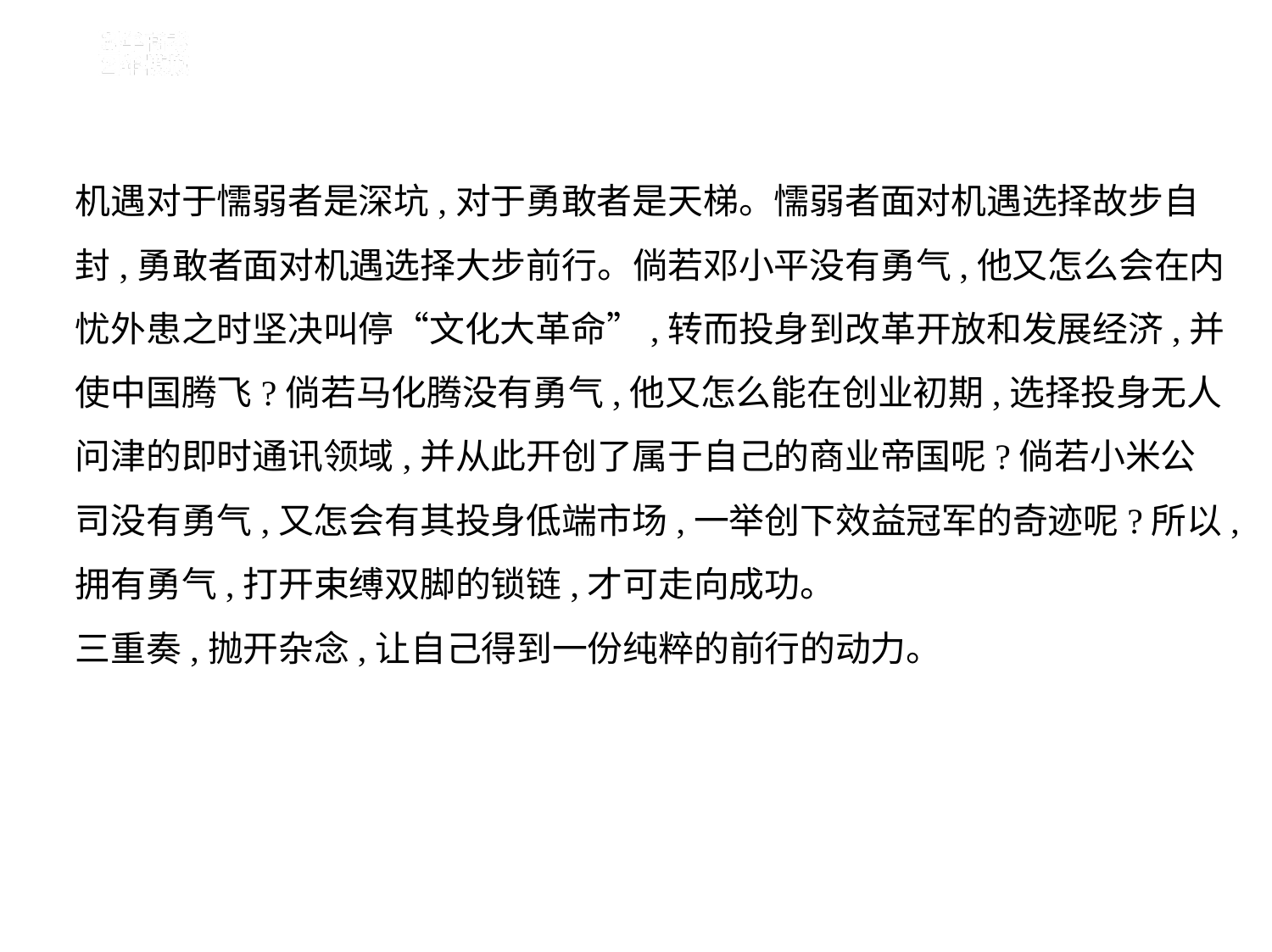

机遇对于懦弱者是深坑,对于勇敢者是天梯。懦弱者面对机遇选择故步自
封,勇敢者面对机遇选择大步前行。倘若邓小平没有勇气,他又怎么会在内
忧外患之时坚决叫停“文化大革命”,转而投身到改革开放和发展经济,并
使中国腾飞?倘若马化腾没有勇气,他又怎么能在创业初期,选择投身无人
问津的即时通讯领域,并从此开创了属于自己的商业帝国呢?倘若小米公
司没有勇气,又怎会有其投身低端市场,一举创下效益冠军的奇迹呢?所以,
拥有勇气,打开束缚双脚的锁链,才可走向成功。
三重奏,抛开杂念,让自己得到一份纯粹的前行的动力。